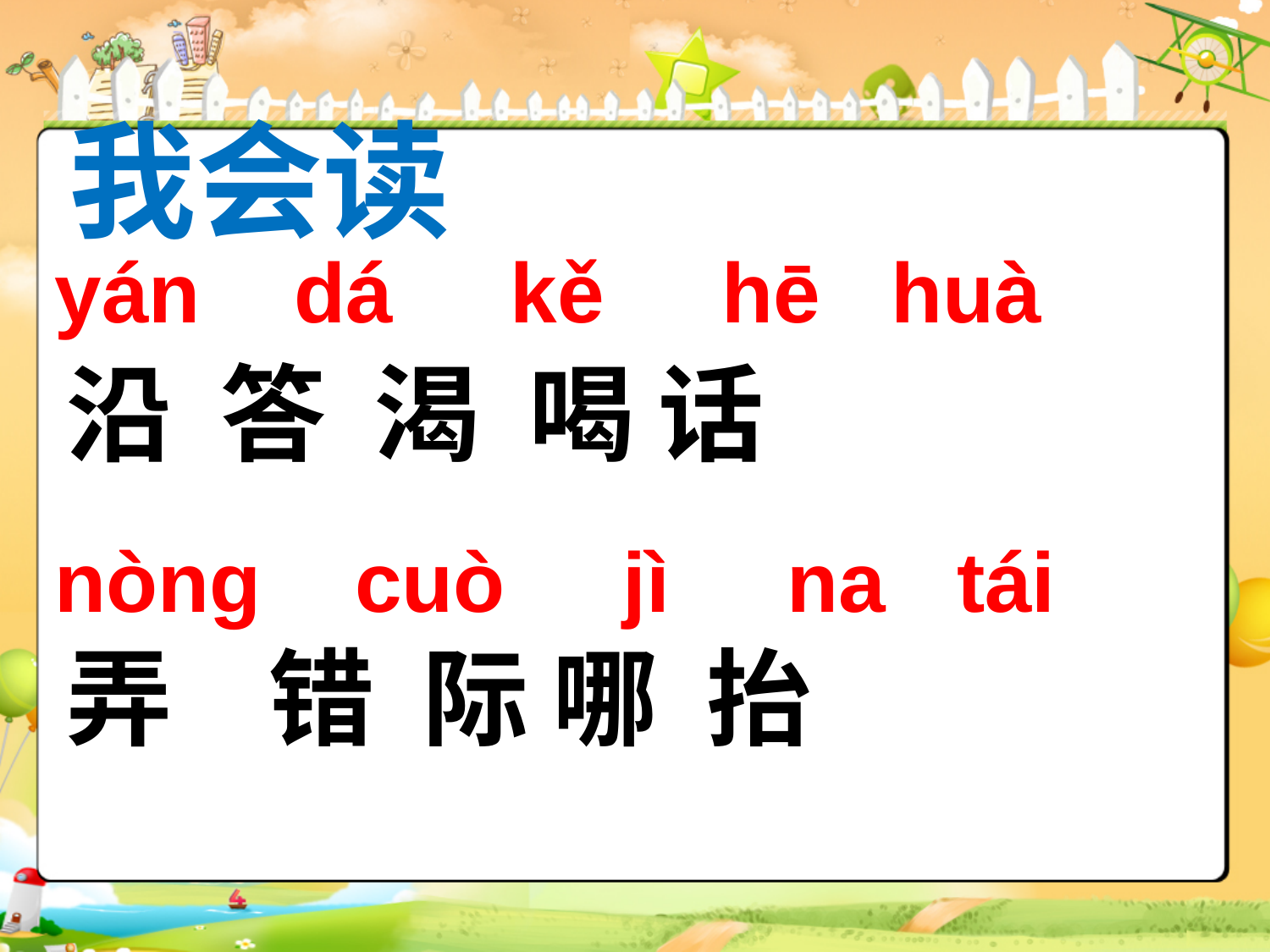

我会读
yán    dá     kě     hē   huà
沿  答  渴  喝 话

nòng    cuò     jì     na   tái
弄    错  际 哪  抬